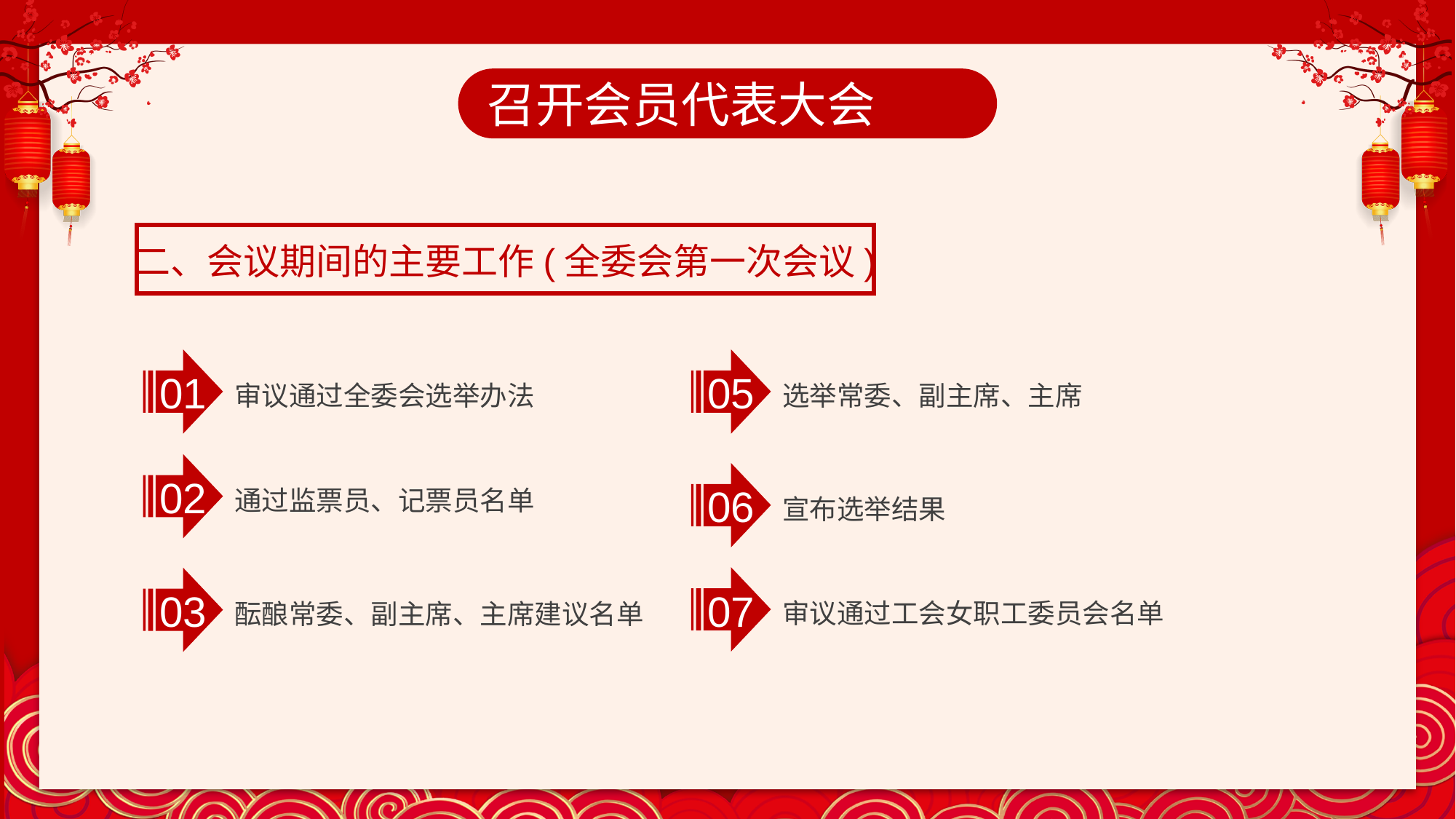

召开会员代表大会

二、会议期间的主要工作(全委会第一次会议)

01

05
审议通过全委会选举办法
选举常委、副主席、主席

02
通过监票员、记票员名单

06
宣布选举结果

07

03
审议通过工会女职工委员会名单
酝酿常委、副主席、主席建议名单